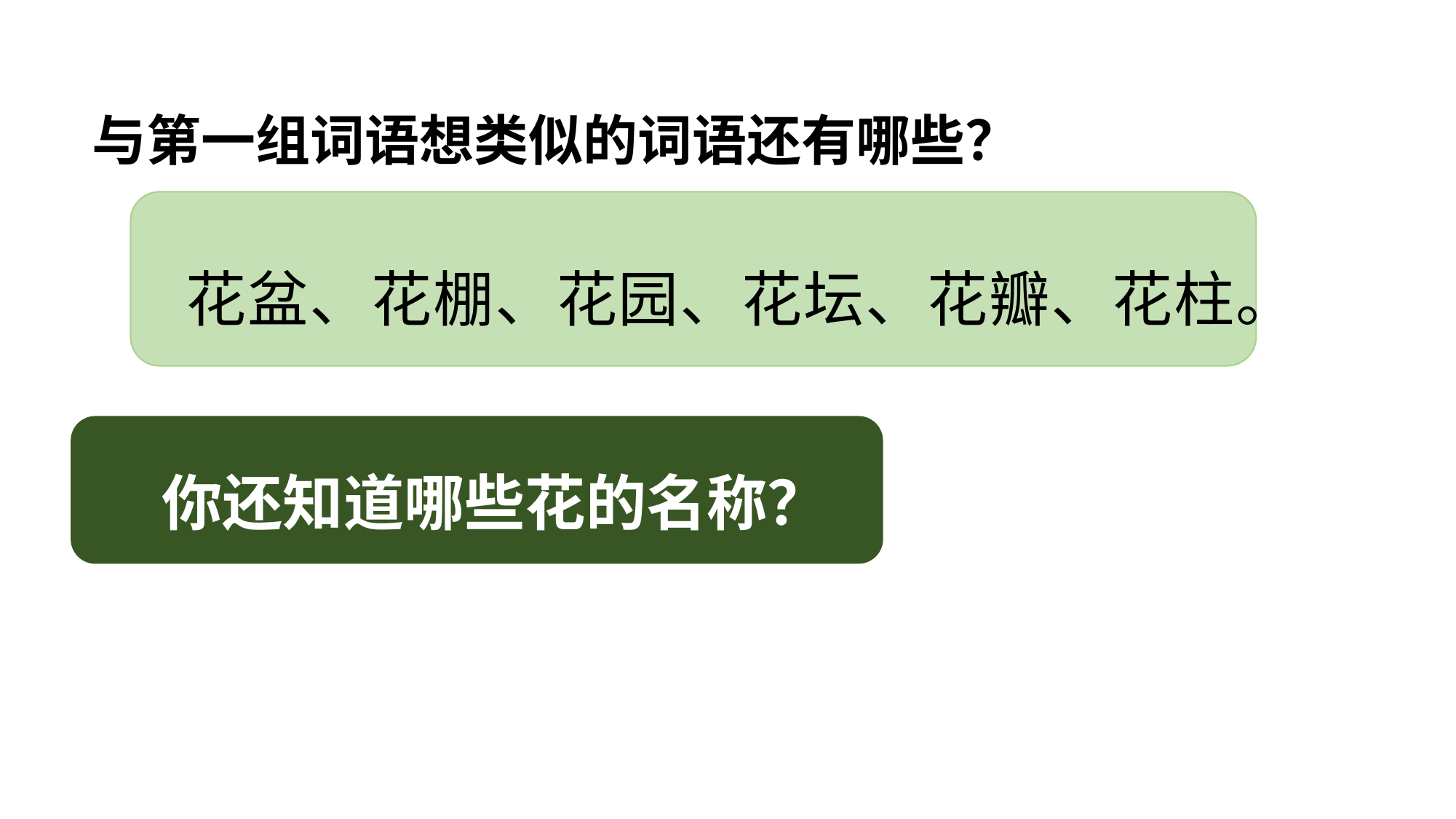

与第一组词语想类似的词语还有哪些？
花盆、花棚、花园、花坛、花瓣、花柱。
你还知道哪些花的名称？